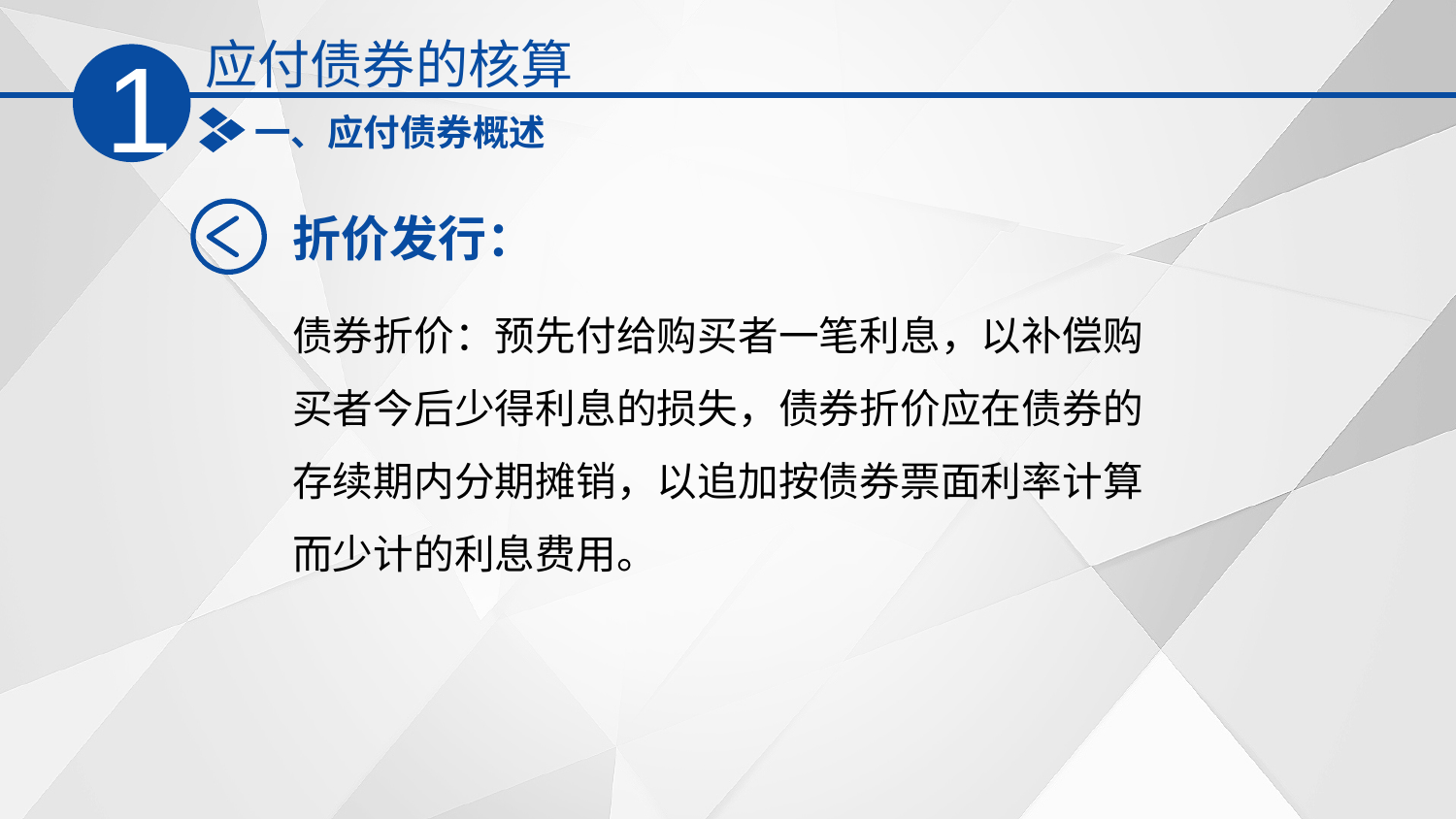

应付债券的核算
1

一、应付债券概述

折价发行：
债券折价：预先付给购买者一笔利息，以补偿购买者今后少得利息的损失，债券折价应在债券的存续期内分期摊销，以追加按债券票面利率计算而少计的利息费用。